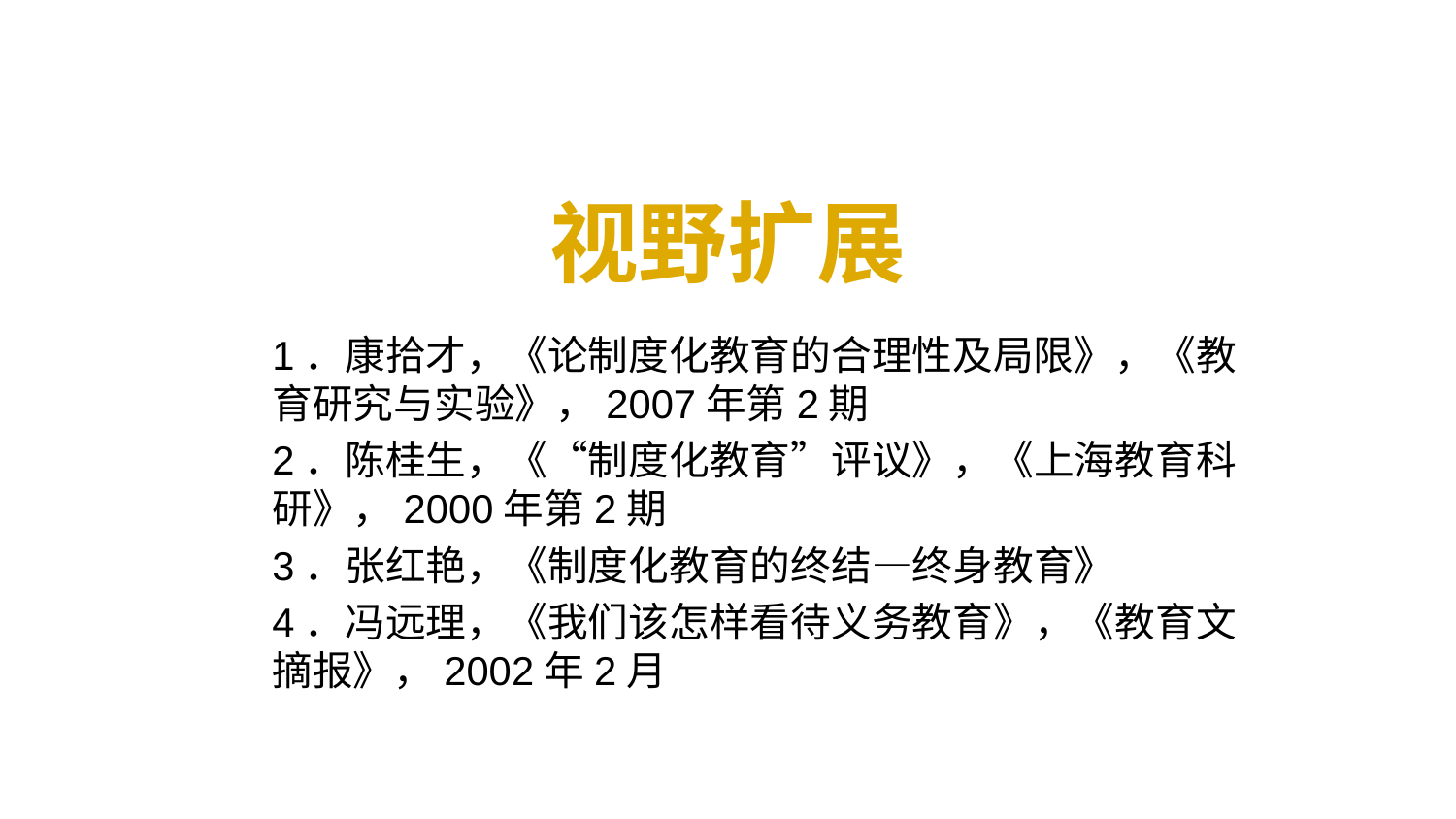

视野扩展
1．康拾才，《论制度化教育的合理性及局限》，《教育研究与实验》，2007年第2期
2．陈桂生，《“制度化教育”评议》，《上海教育科研》，2000年第2期
3．张红艳，《制度化教育的终结—终身教育》
4．冯远理，《我们该怎样看待义务教育》，《教育文摘报》，2002年2月